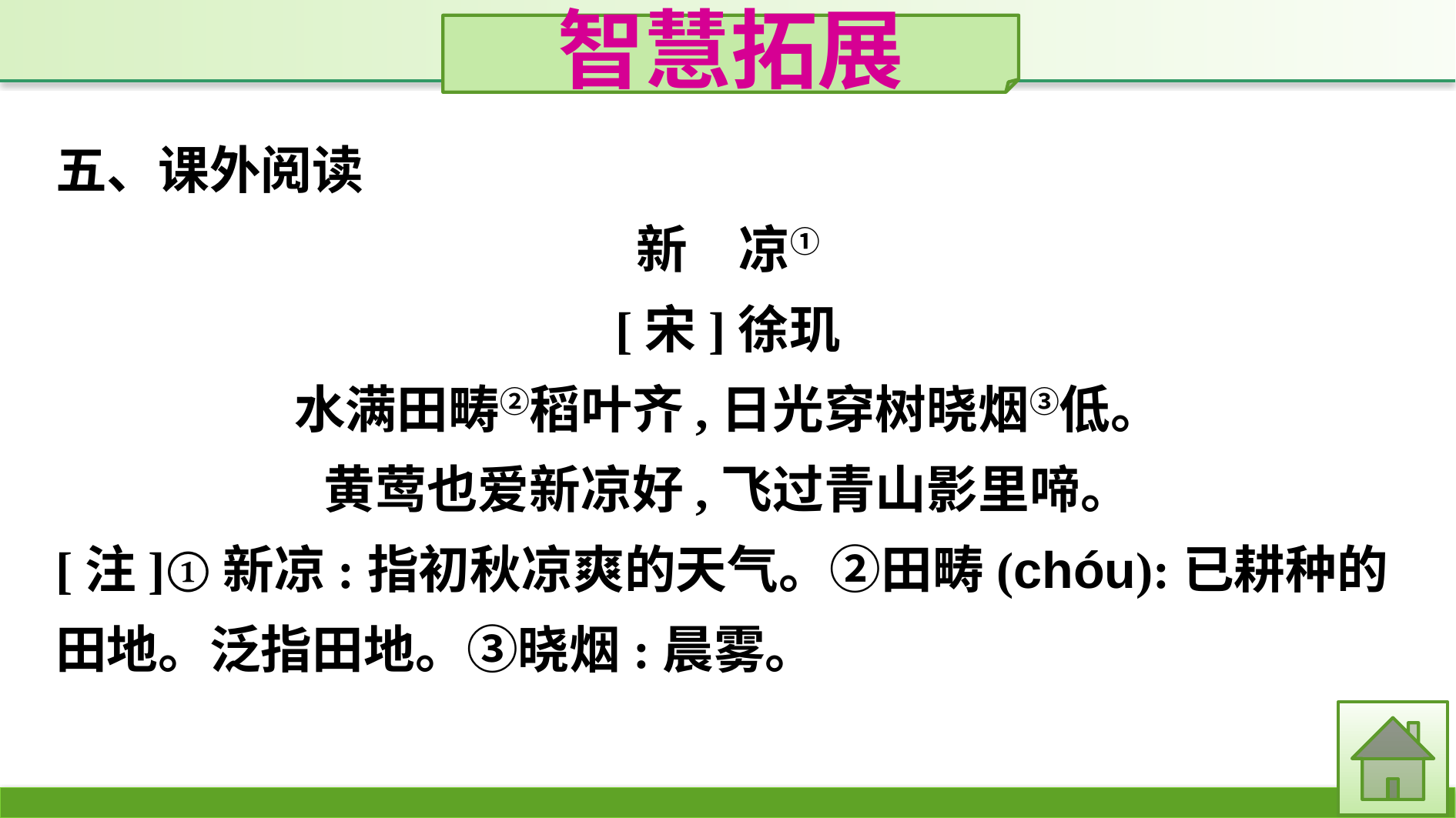

智慧拓展
五、课外阅读
新　凉①
[宋]徐玑
水满田畴②稻叶齐,日光穿树晓烟③低。
黄莺也爱新凉好,飞过青山影里啼。
[注]①新凉:指初秋凉爽的天气。②田畴(chóu):已耕种的田地。泛指田地。③晓烟:晨雾。